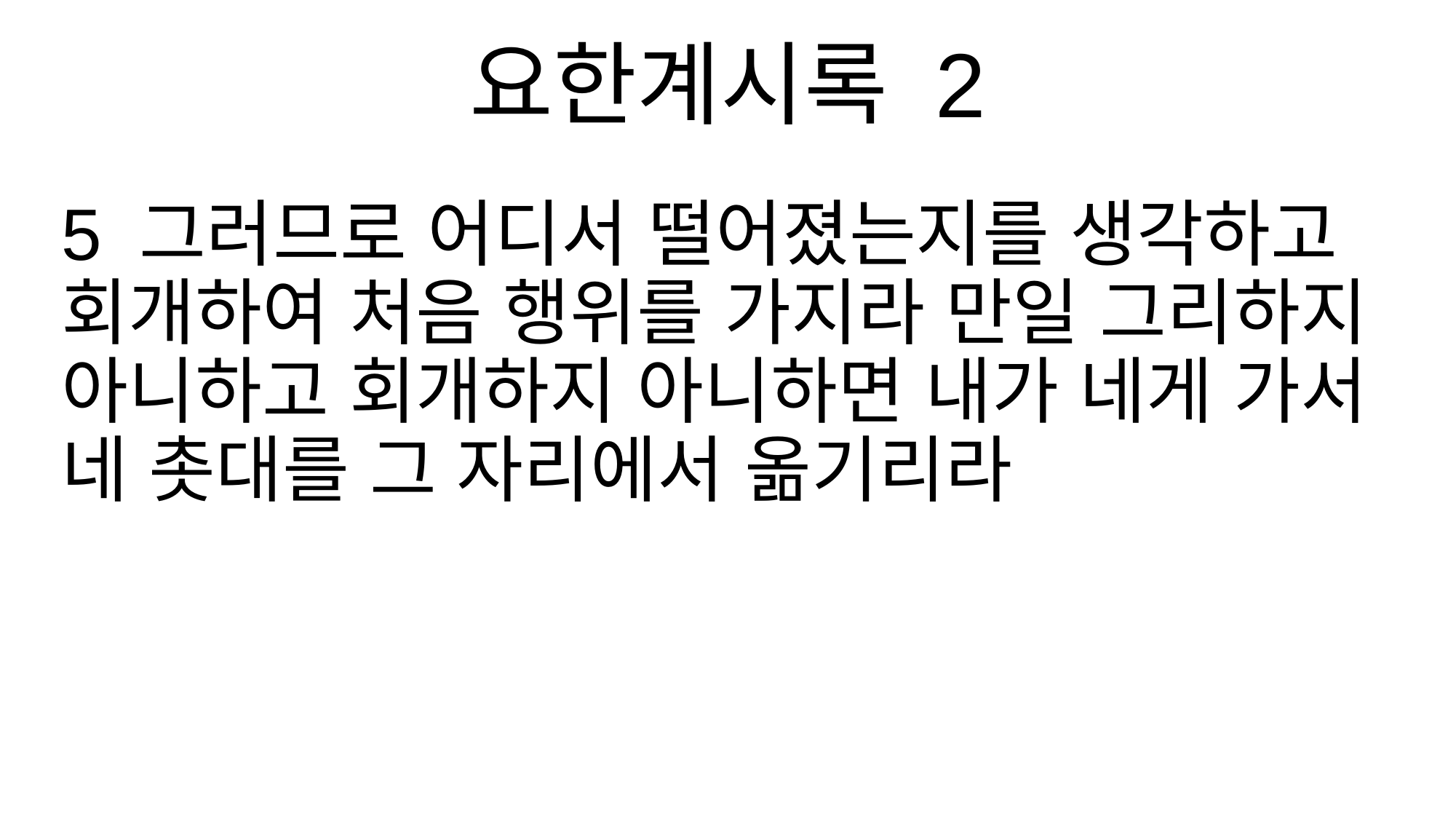

요한계시록 2
5 그러므로 어디서 떨어졌는지를 생각하고 회개하여 처음 행위를 가지라 만일 그리하지 아니하고 회개하지 아니하면 내가 네게 가서 네 촛대를 그 자리에서 옮기리라